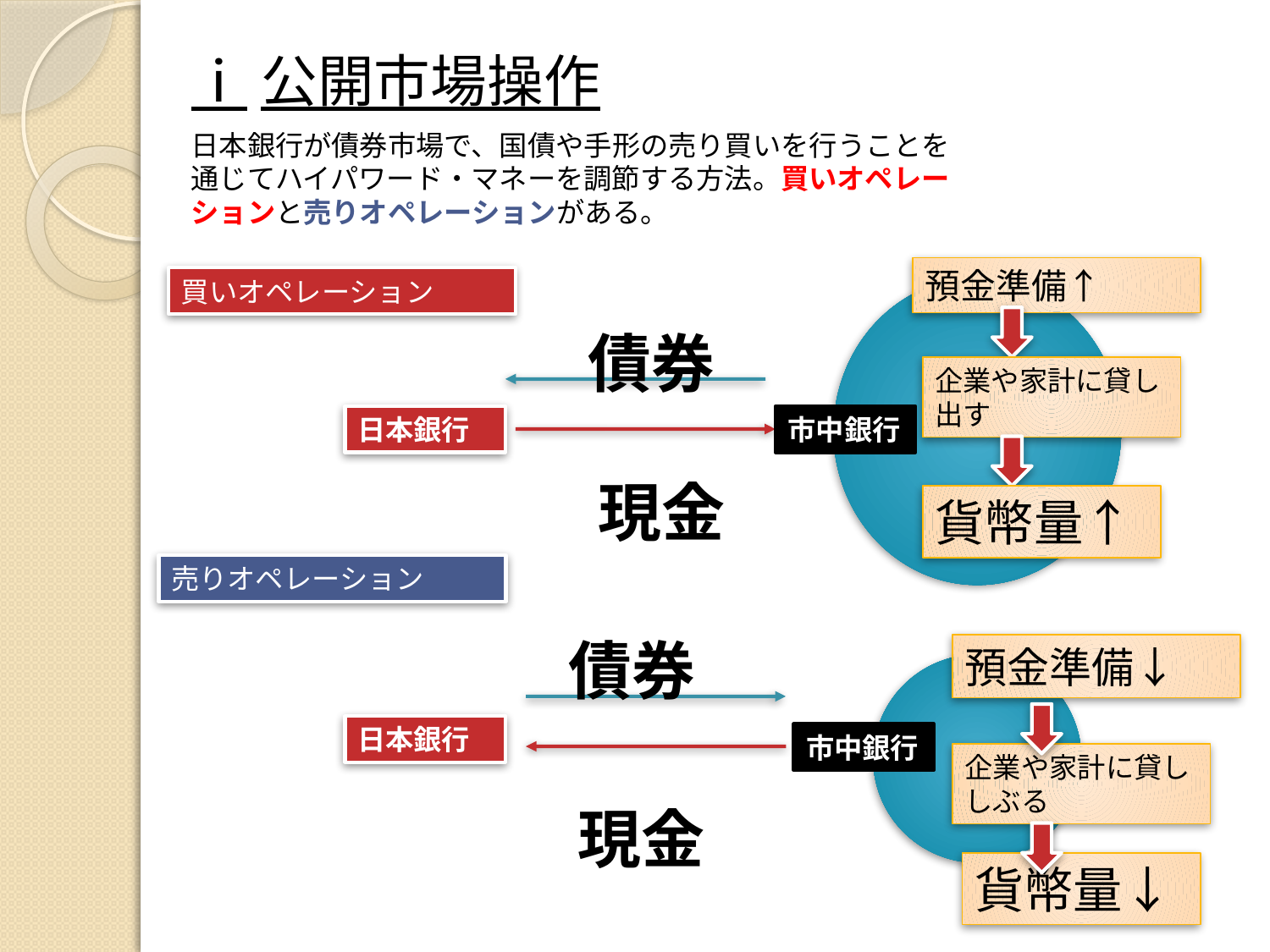

ⅰ公開市場操作
日本銀行が債券市場で、国債や手形の売り買いを行うことを通じてハイパワード・マネーを調節する方法。買いオペレーションと売りオペレーションがある。
預金準備↑
買いオペレーション

債券
企業や家計に貸し出す

日本銀行
市中銀行

現金
貨幣量↑
売りオペレーション
債券
預金準備↓

日本銀行
市中銀行
企業や家計に貸ししぶる

現金

貨幣量↓